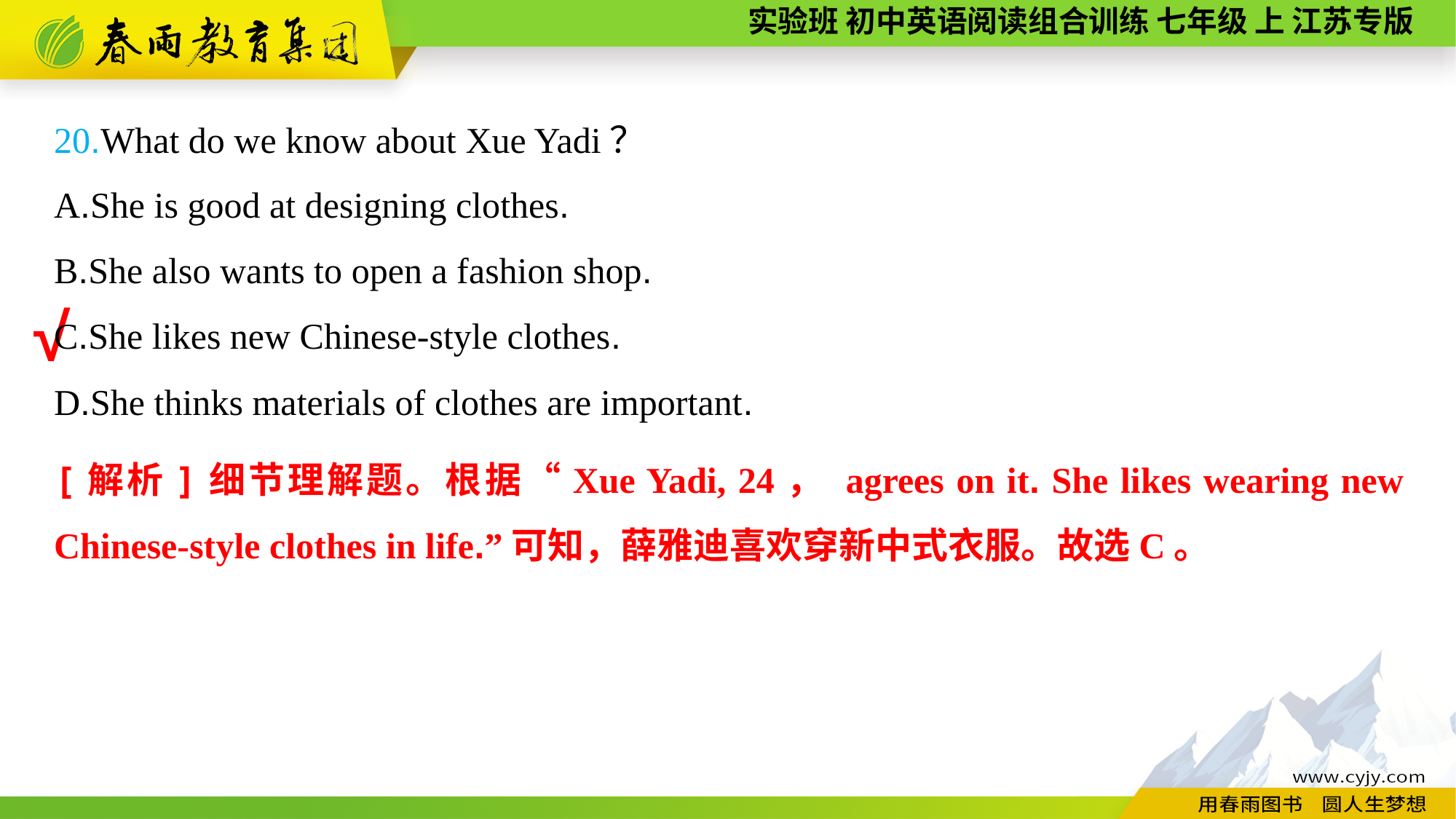

20.What do we know about Xue Yadi？
A.She is good at designing clothes.
B.She also wants to open a fashion shop.
C.She likes new Chinese-style clothes.
D.She thinks materials of clothes are important.
√
[解析]细节理解题。根据“Xue Yadi, 24， agrees on it. She likes wearing new Chinese-style clothes in life.”可知，薛雅迪喜欢穿新中式衣服。故选C。